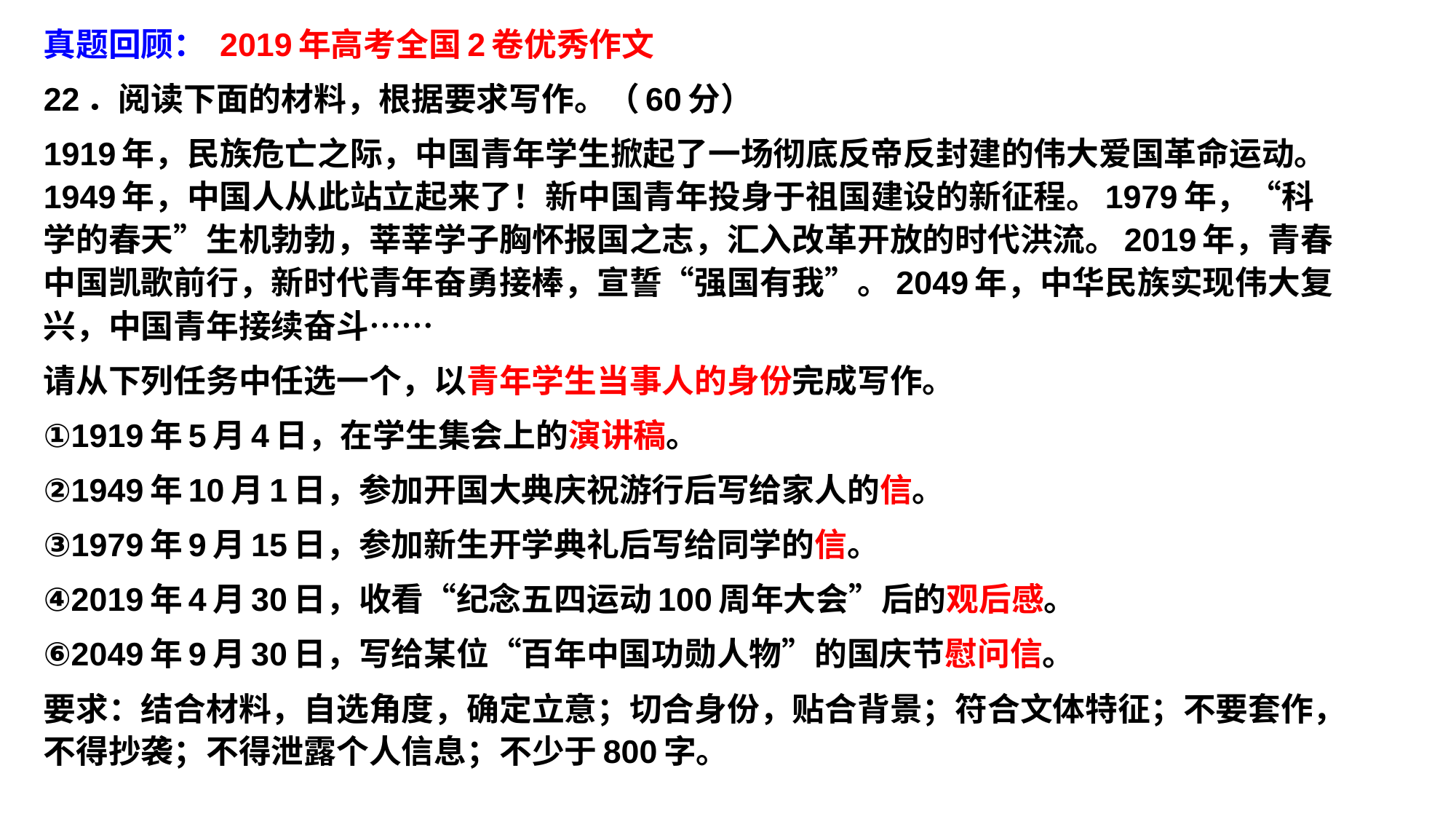

真题回顾： 2019年高考全国2卷优秀作文
22．阅读下面的材料，根据要求写作。（60分）
1919年，民族危亡之际，中国青年学生掀起了一场彻底反帝反封建的伟大爱国革命运动。1949年，中国人从此站立起来了！新中国青年投身于祖国建设的新征程。1979年，“科学的春天”生机勃勃，莘莘学子胸怀报国之志，汇入改革开放的时代洪流。2019年，青春中国凯歌前行，新时代青年奋勇接棒，宣誓“强国有我”。2049年，中华民族实现伟大复兴，中国青年接续奋斗……
请从下列任务中任选一个，以青年学生当事人的身份完成写作。
①1919年5月4日，在学生集会上的演讲稿。
②1949年10月1日，参加开国大典庆祝游行后写给家人的信。
③1979年9月15日，参加新生开学典礼后写给同学的信。
④2019年4月30日，收看“纪念五四运动100周年大会”后的观后感。
⑥2049年9月30日，写给某位“百年中国功勋人物”的国庆节慰问信。
要求：结合材料，自选角度，确定立意；切合身份，贴合背景；符合文体特征；不要套作，不得抄袭；不得泄露个人信息；不少于800字。